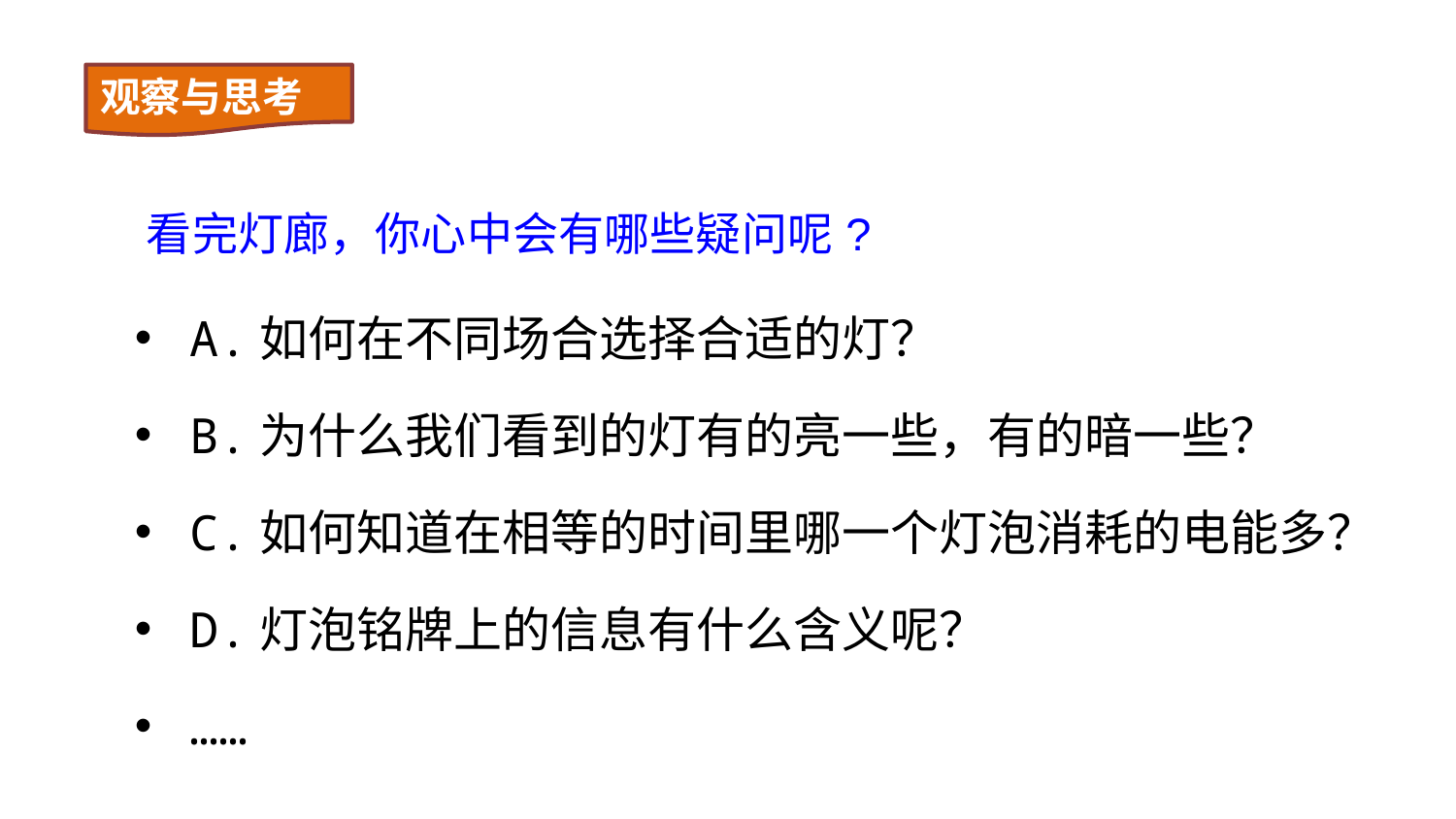

观察与思考
# 看完灯廊，你心中会有哪些疑问呢?
A.如何在不同场合选择合适的灯？
B.为什么我们看到的灯有的亮一些，有的暗一些？
C.如何知道在相等的时间里哪一个灯泡消耗的电能多？
D.灯泡铭牌上的信息有什么含义呢？
……